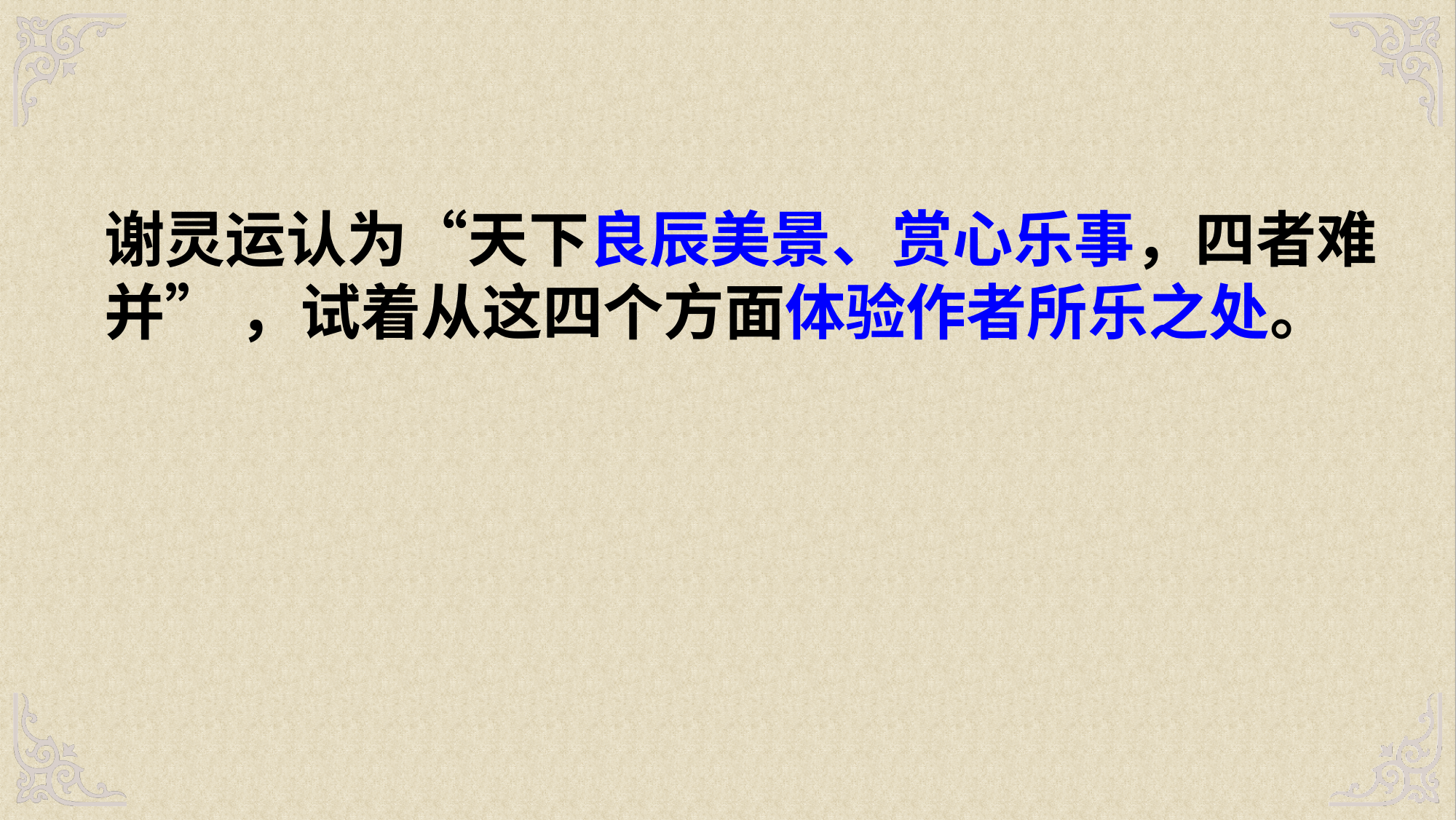

谢灵运认为“天下良辰美景、赏心乐事，四者难并” ，试着从这四个方面体验作者所乐之处。